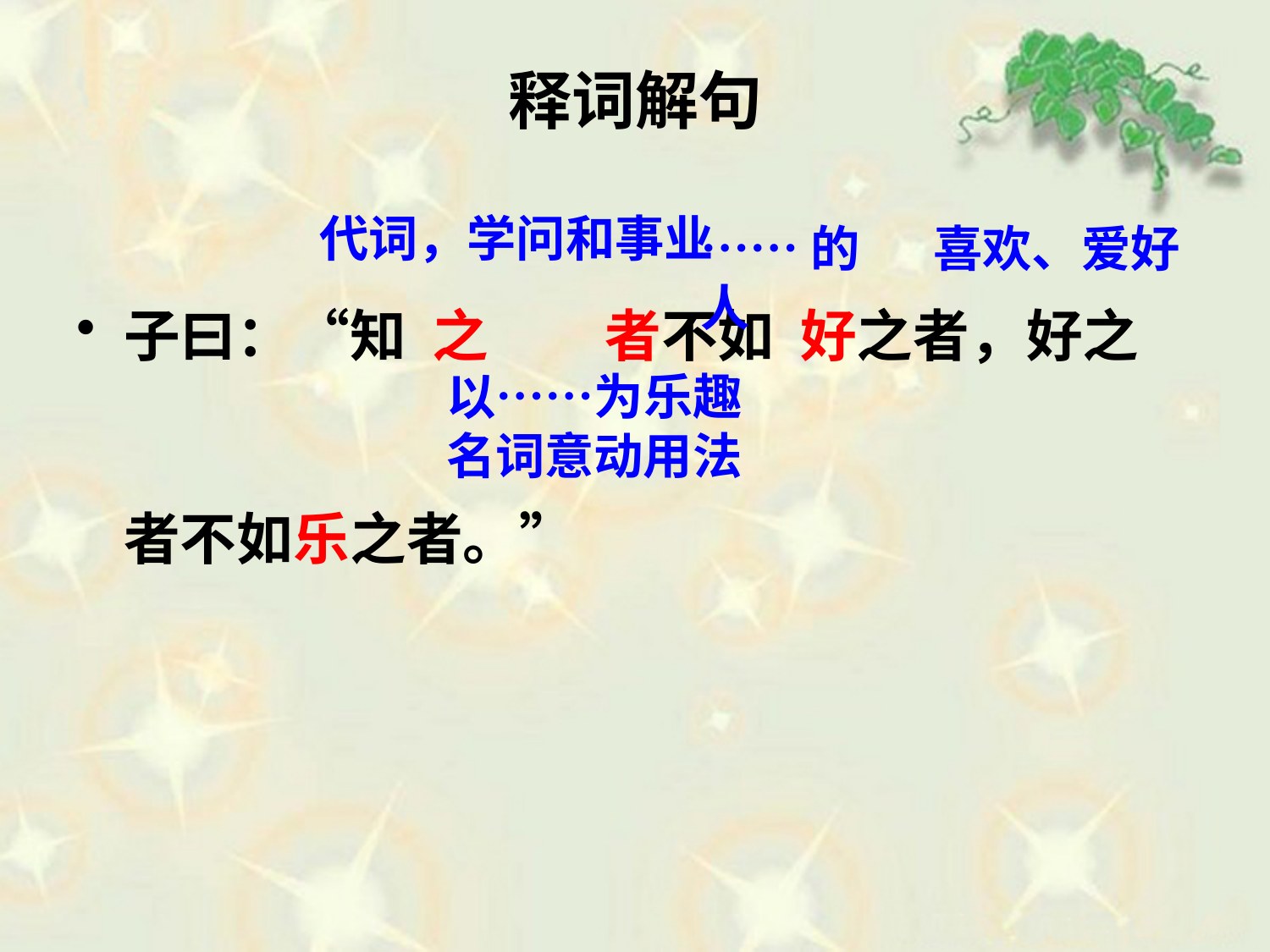

# 释词解句
子曰：“知  之         者不如  好之者，好之者不如乐之者。”
代词，学问和事业
……的人
喜欢、爱好
以……为乐趣
名词意动用法